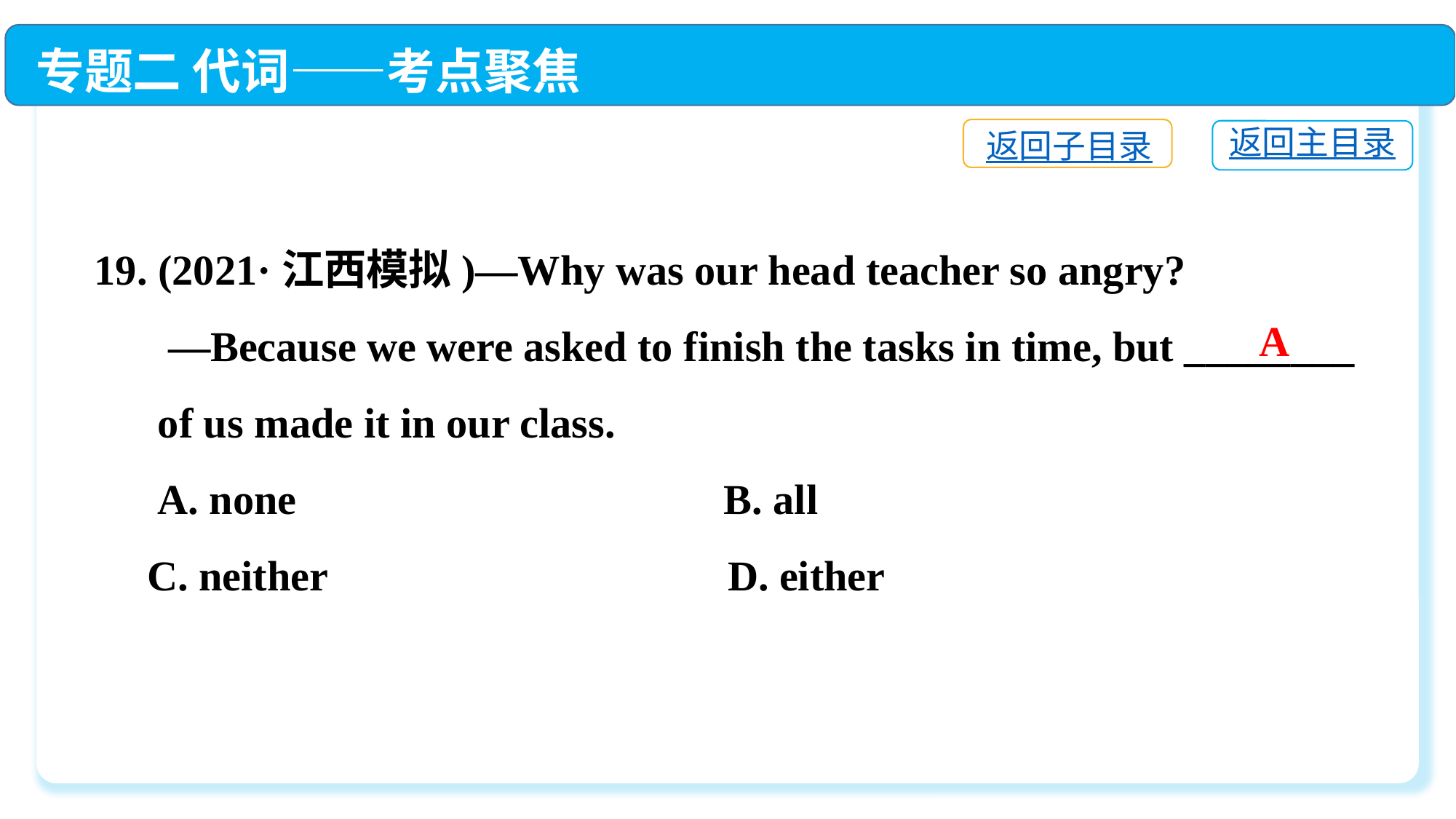

专题二 代词——考点聚焦

返回子目录
返回主目录
19. (2021·江西模拟)—Why was our head teacher so angry?
       —Because we were asked to finish the tasks in time, but ________
      of us made it in our class.
      A. none	                                       B. all
     C. neither	                             D. either

A